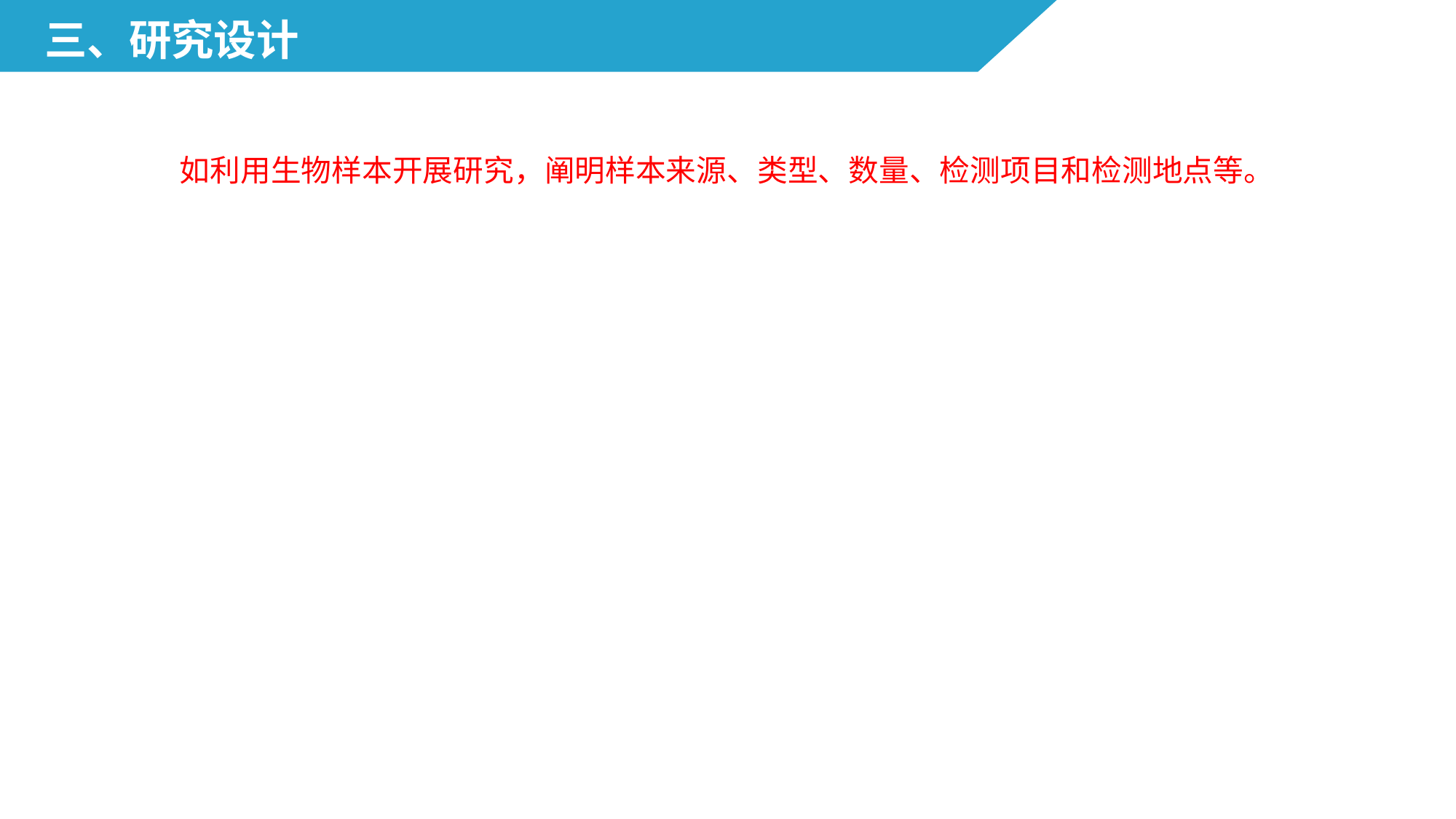

三、研究设计
如利用生物样本开展研究，阐明样本来源、类型、数量、检测项目和检测地点等。